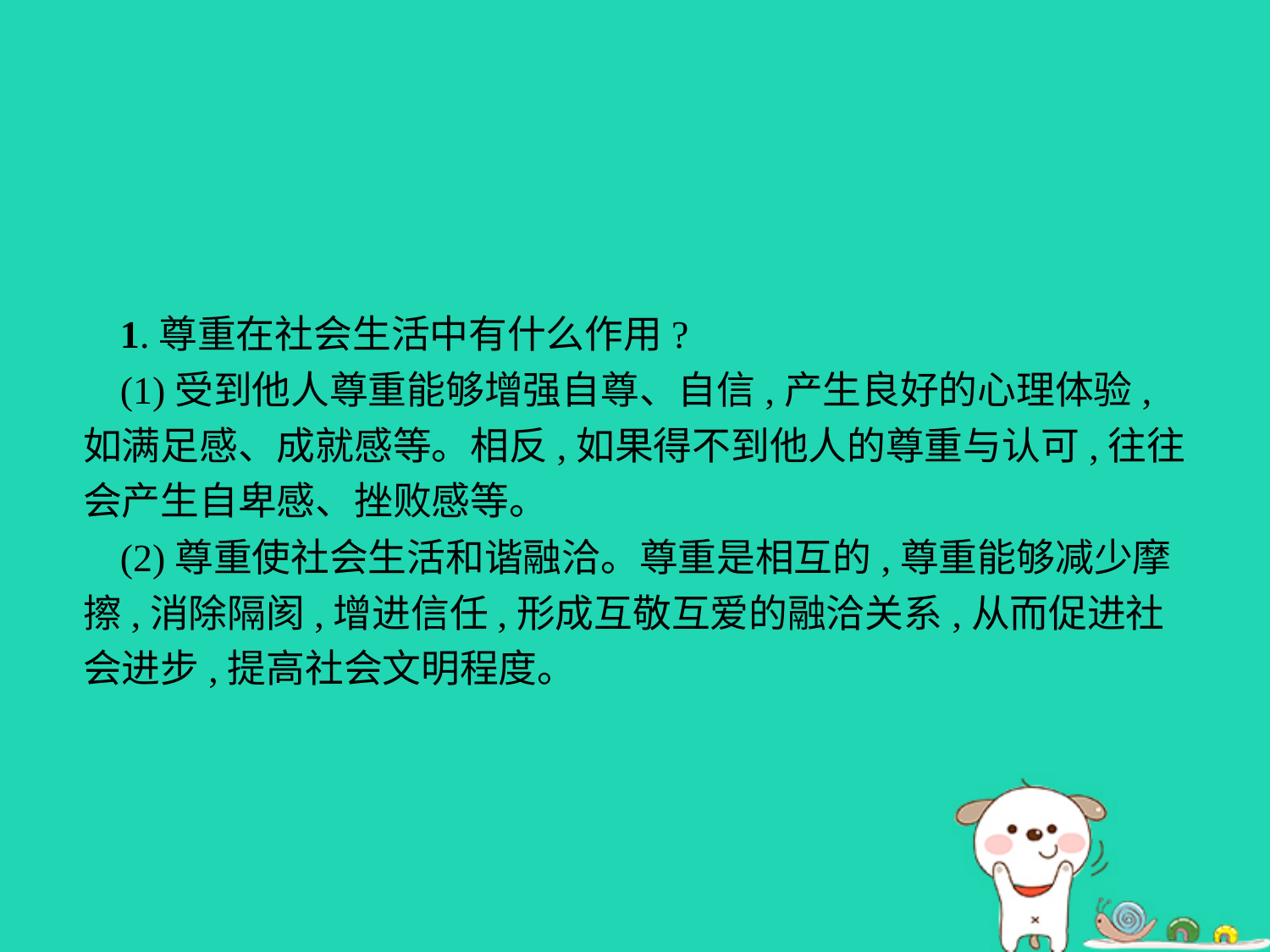

1.尊重在社会生活中有什么作用?
(1)受到他人尊重能够增强自尊、自信,产生良好的心理体验,如满足感、成就感等。相反,如果得不到他人的尊重与认可,往往会产生自卑感、挫败感等。
(2)尊重使社会生活和谐融洽。尊重是相互的,尊重能够减少摩擦,消除隔阂,增进信任,形成互敬互爱的融洽关系,从而促进社会进步,提高社会文明程度。